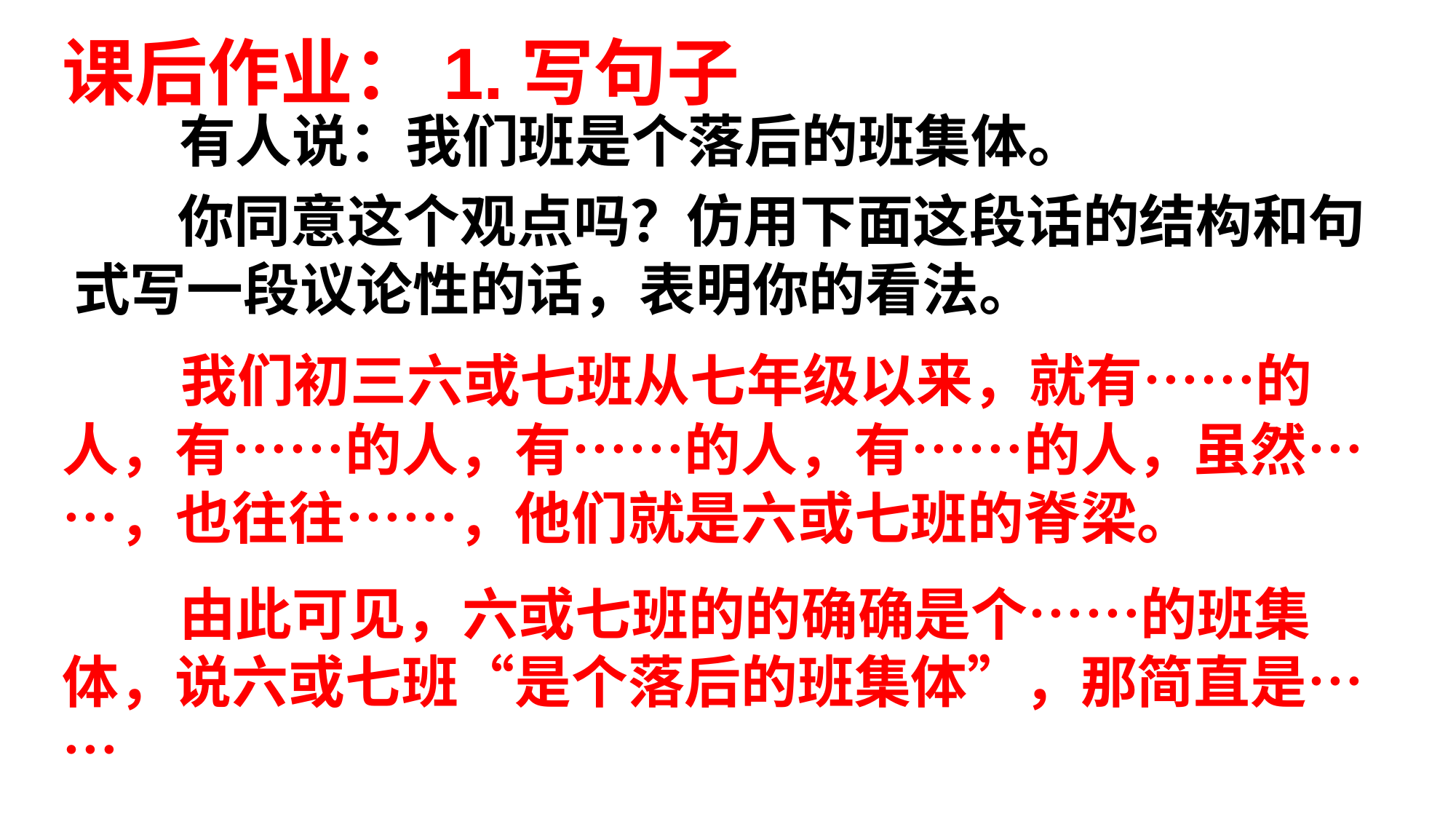

课后作业：1.写句子
        有人说：我们班是个落后的班集体。
       你同意这个观点吗？仿用下面这段话的结构和句式写一段议论性的话，表明你的看法。

       我们初三六或七班从七年级以来，就有……的人，有……的人，有……的人，有……的人，虽然……，也往往……，他们就是六或七班的脊梁。
        由此可见，六或七班的的确确是个……的班集体，说六或七班“是个落后的班集体”，那简直是……